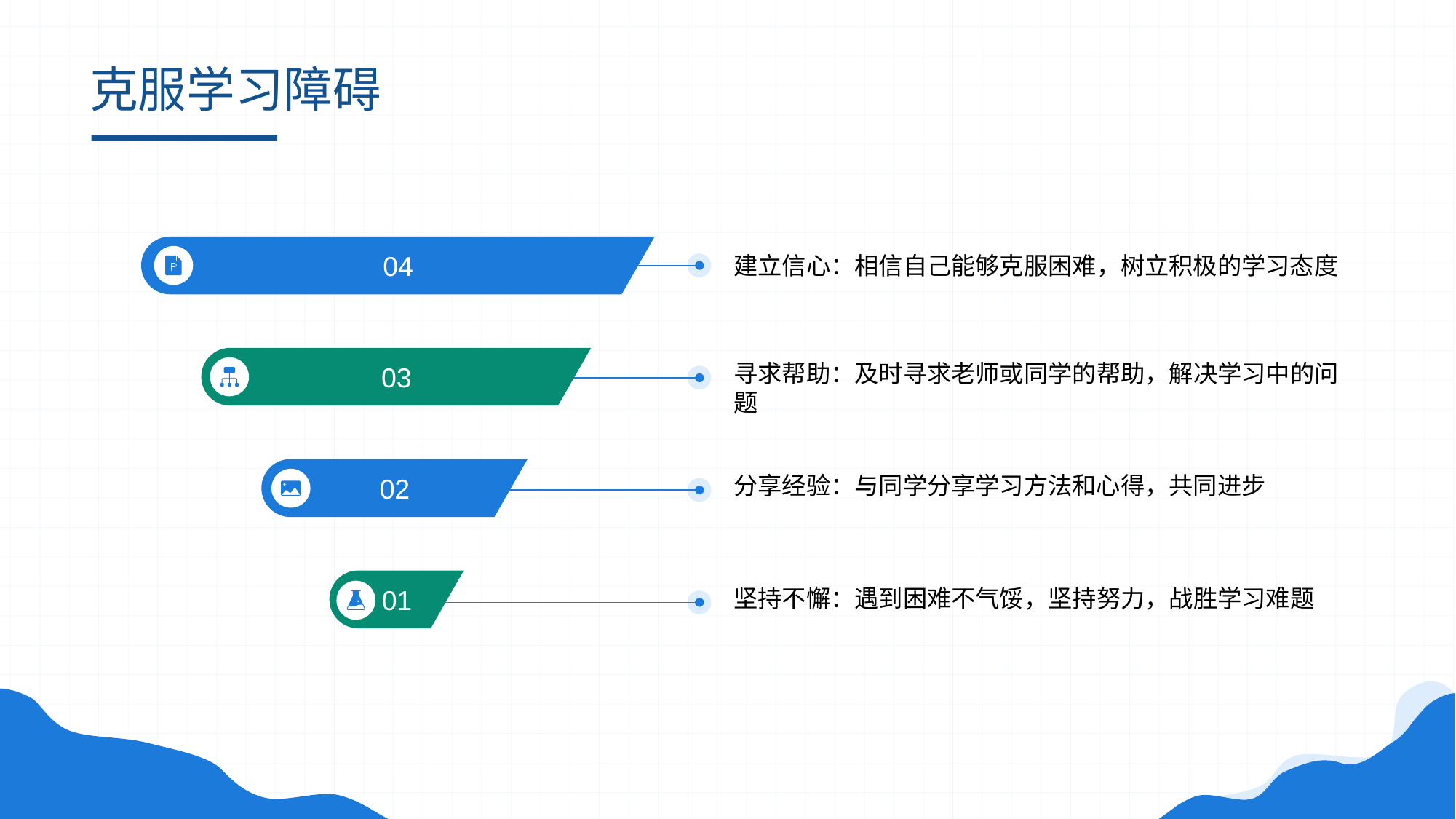

# 克服学习障碍
04

03

02

01

建立信心：相信自己能够克服困难，树立积极的学习态度

寻求帮助：及时寻求老师或同学的帮助，解决学习中的问题

分享经验：与同学分享学习方法和心得，共同进步

坚持不懈：遇到困难不气馁，坚持努力，战胜学习难题